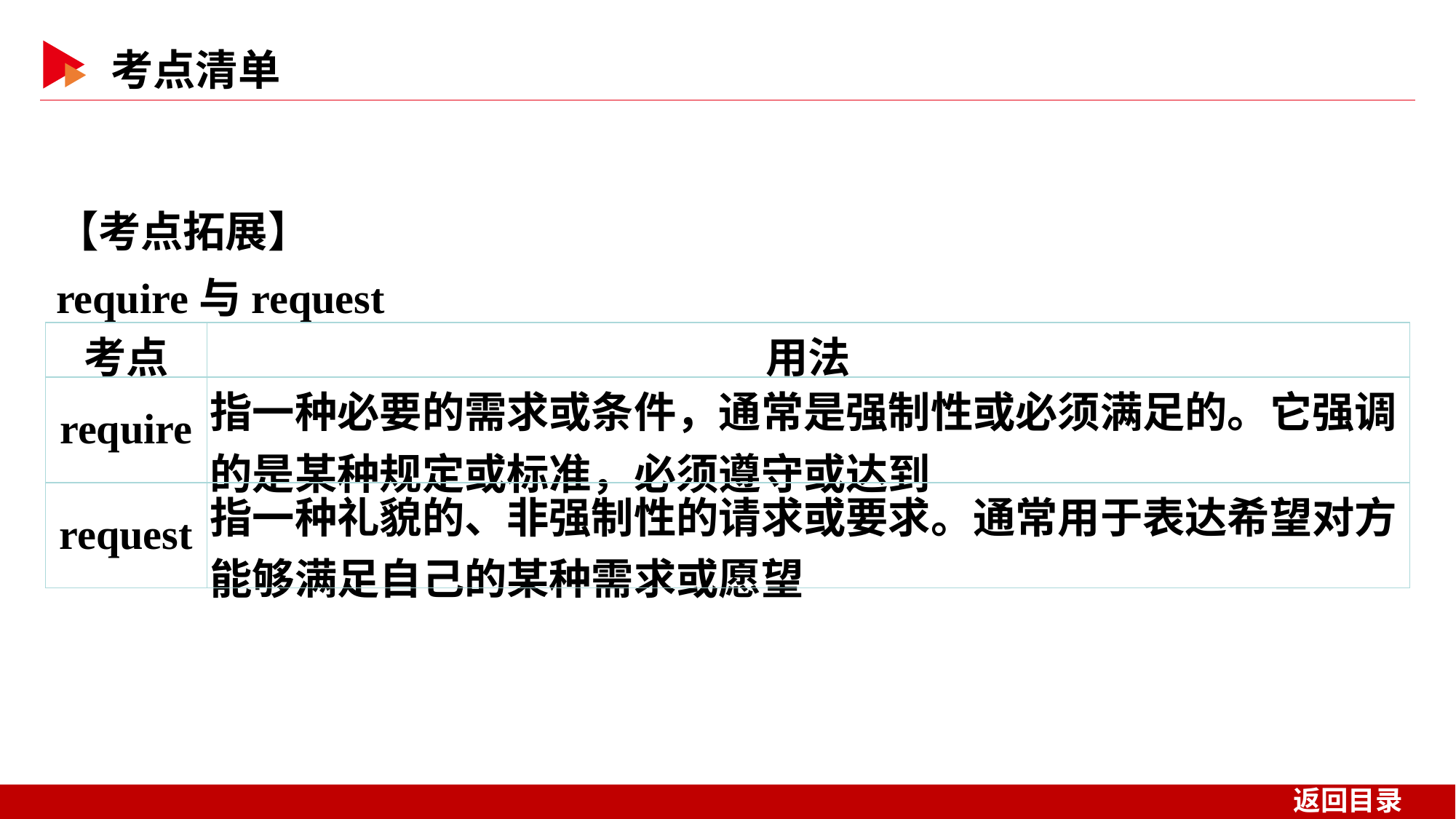

【考点拓展】
require与request
| 考点 | 用法 |
| --- | --- |
| require | 指一种必要的需求或条件，通常是强制性或必须满足的。它强调的是某种规定或标准，必须遵守或达到 |
| request | 指一种礼貌的、非强制性的请求或要求。通常用于表达希望对方能够满足自己的某种需求或愿望 |